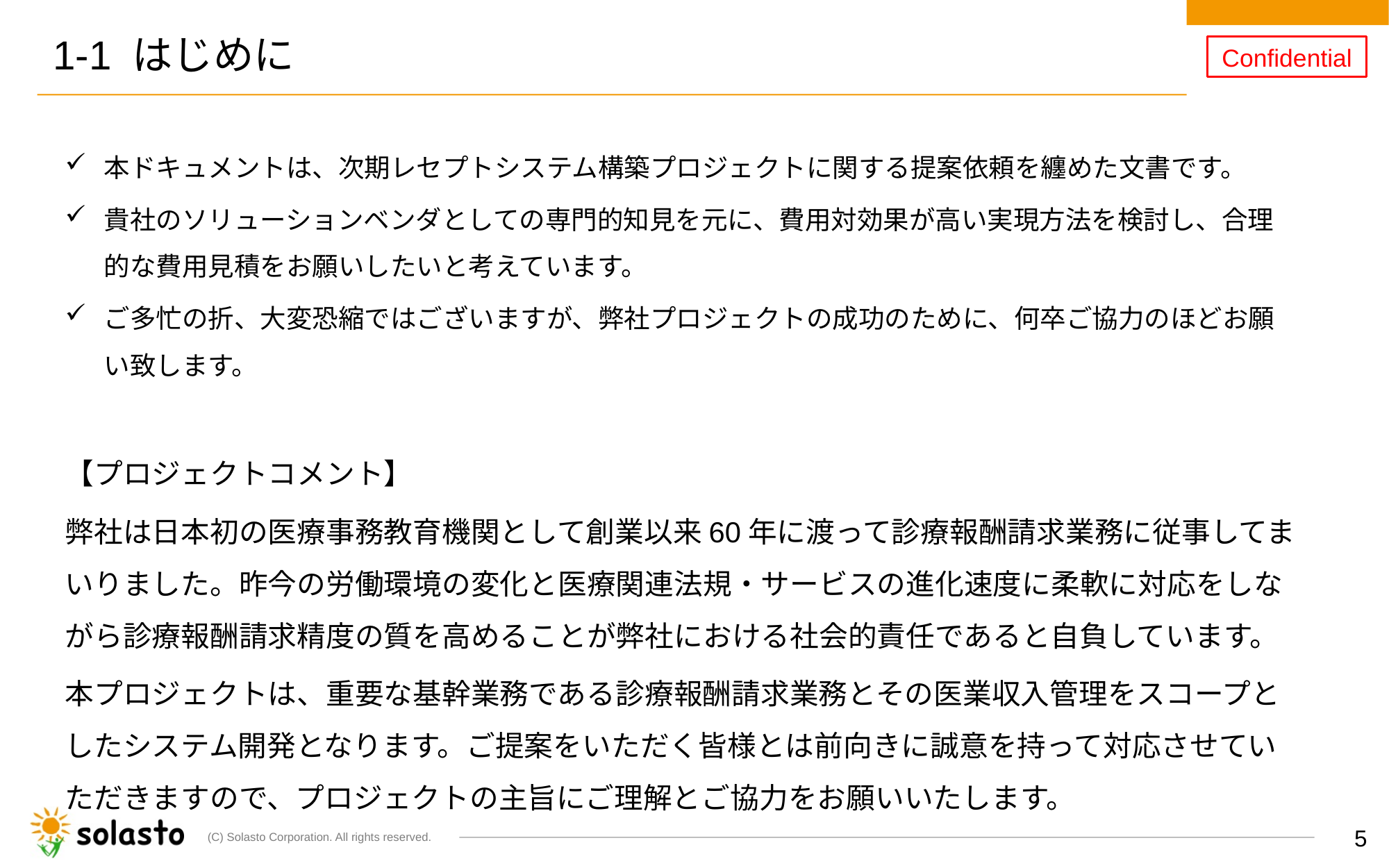

# 1-1 はじめに
本ドキュメントは、次期レセプトシステム構築プロジェクトに関する提案依頼を纏めた文書です。
貴社のソリューションベンダとしての専門的知見を元に、費用対効果が高い実現方法を検討し、合理的な費用見積をお願いしたいと考えています。
ご多忙の折、大変恐縮ではございますが、弊社プロジェクトの成功のために、何卒ご協力のほどお願い致します。

【プロジェクトコメント】
弊社は日本初の医療事務教育機関として創業以来60年に渡って診療報酬請求業務に従事してまいりました。昨今の労働環境の変化と医療関連法規・サービスの進化速度に柔軟に対応をしながら診療報酬請求精度の質を高めることが弊社における社会的責任であると自負しています。
本プロジェクトは、重要な基幹業務である診療報酬請求業務とその医業収入管理をスコープとしたシステム開発となります。ご提案をいただく皆様とは前向きに誠意を持って対応させていただきますので、プロジェクトの主旨にご理解とご協力をお願いいたします。